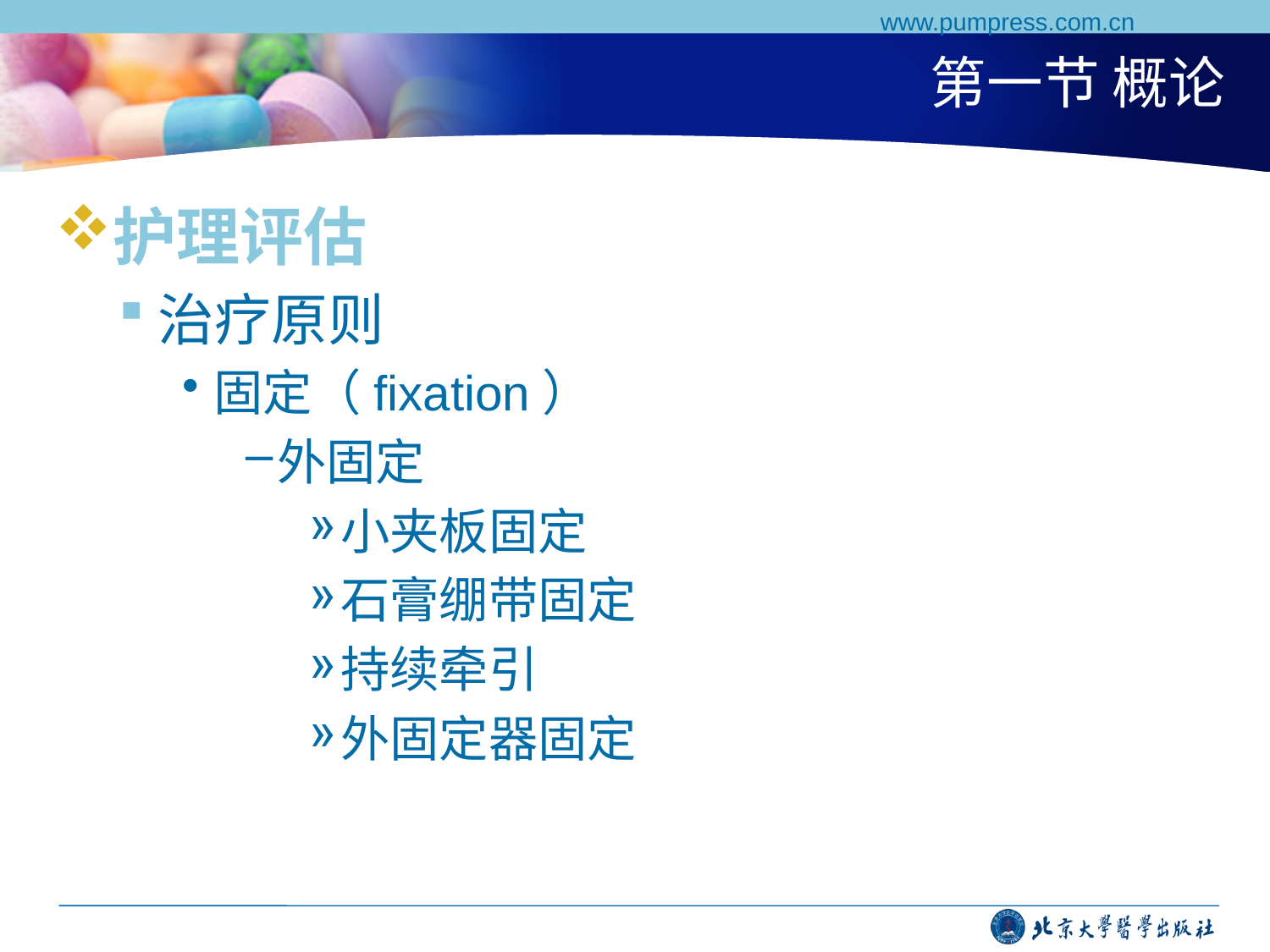

www.pumpress.com.cn
# 第一节 概论
护理评估
治疗原则
固定（fixation）
外固定
小夹板固定
石膏绷带固定
持续牵引
外固定器固定